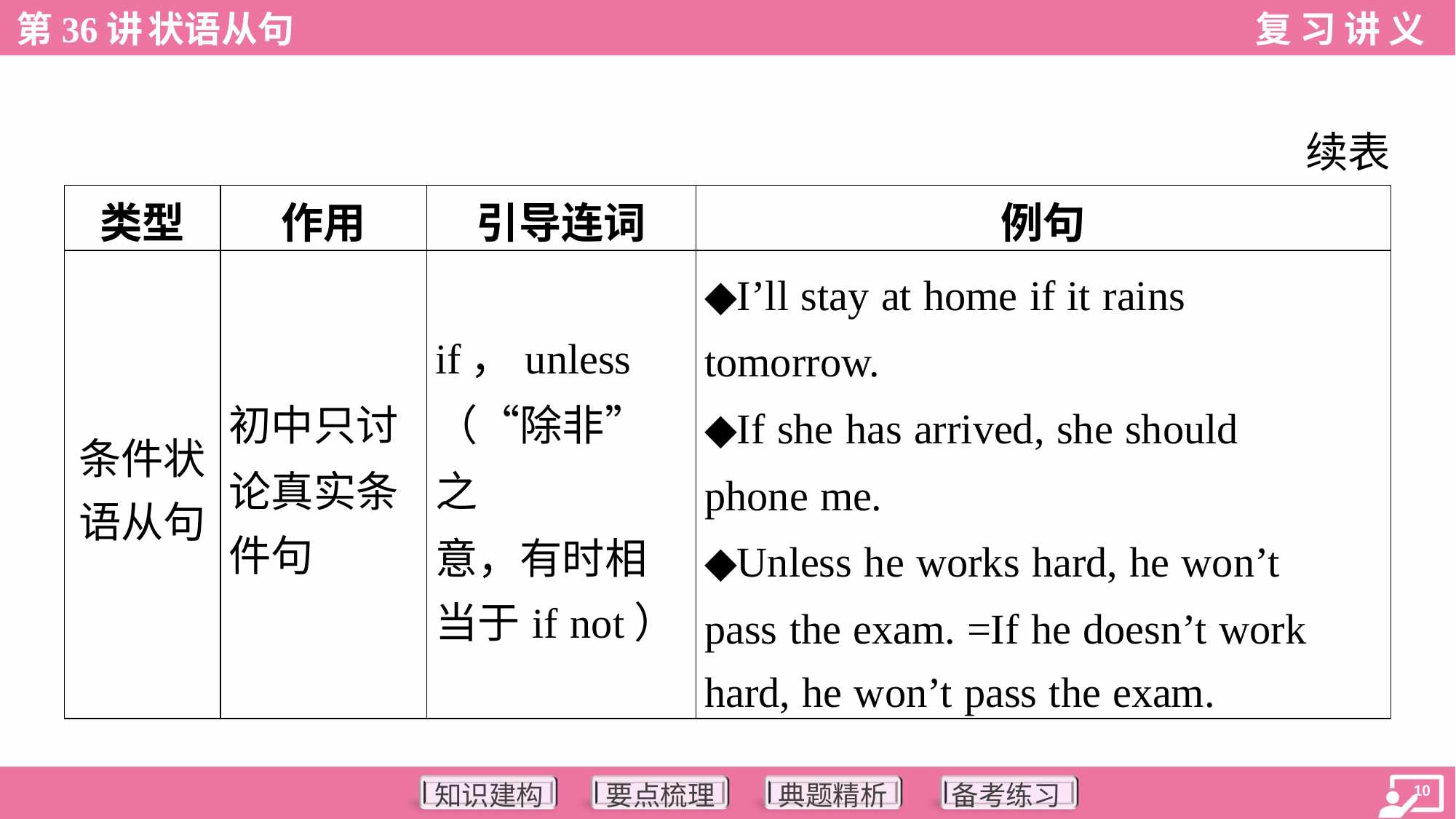

续表
| 类型 | 作用 | 引导连词 | 例句 |
| --- | --- | --- | --- |
| 条件状 语从句 | 初中只讨 论真实条 件句 | if，unless （“除非”之 意，有时相 当于if not） | ◆I’ll stay at home if it rains tomorrow. ◆If she has arrived, she should phone me. ◆Unless he works hard, he won’t pass the exam. =If he doesn’t work hard, he won’t pass the exam. |